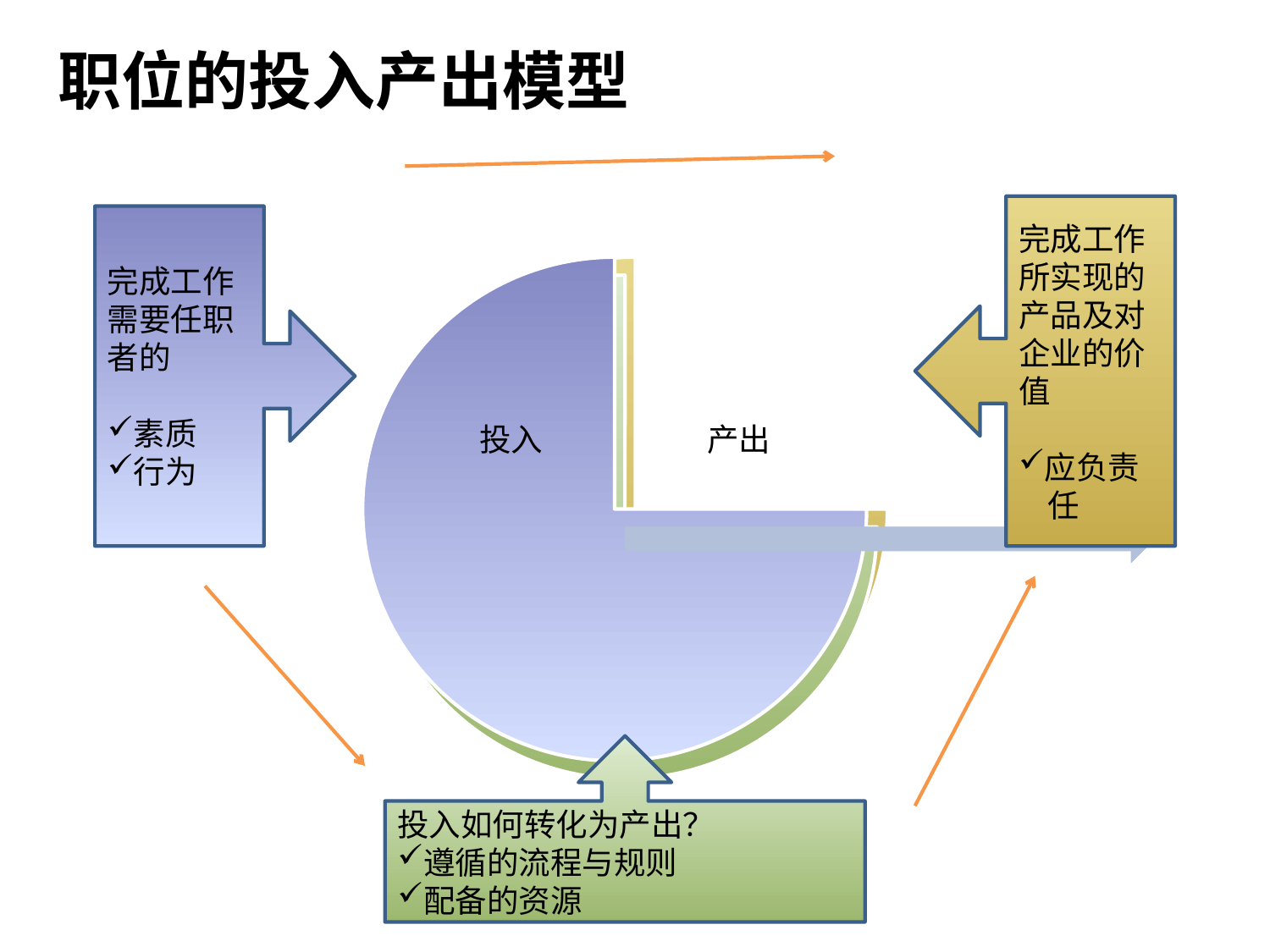

# 职位的投入产出模型
产出
过程
投入
完成工作所实现的产品及对企业的价值

应负责
   任
完成工作需要任职者的

素质
行为
投入如何转化为产出？
遵循的流程与规则
配备的资源